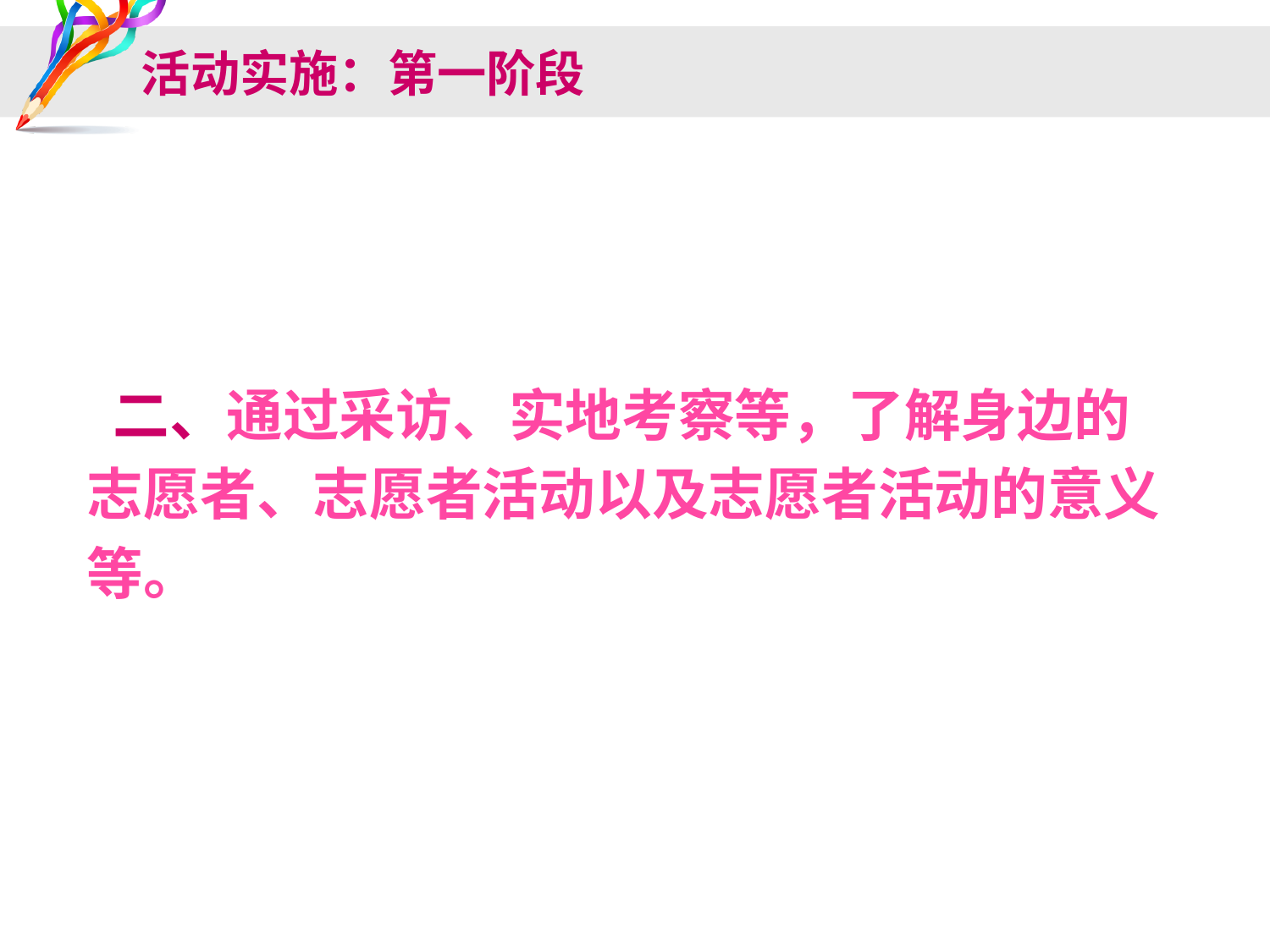

# 活动实施：第一阶段
 二、通过采访、实地考察等，了解身边的志愿者、志愿者活动以及志愿者活动的意义等。